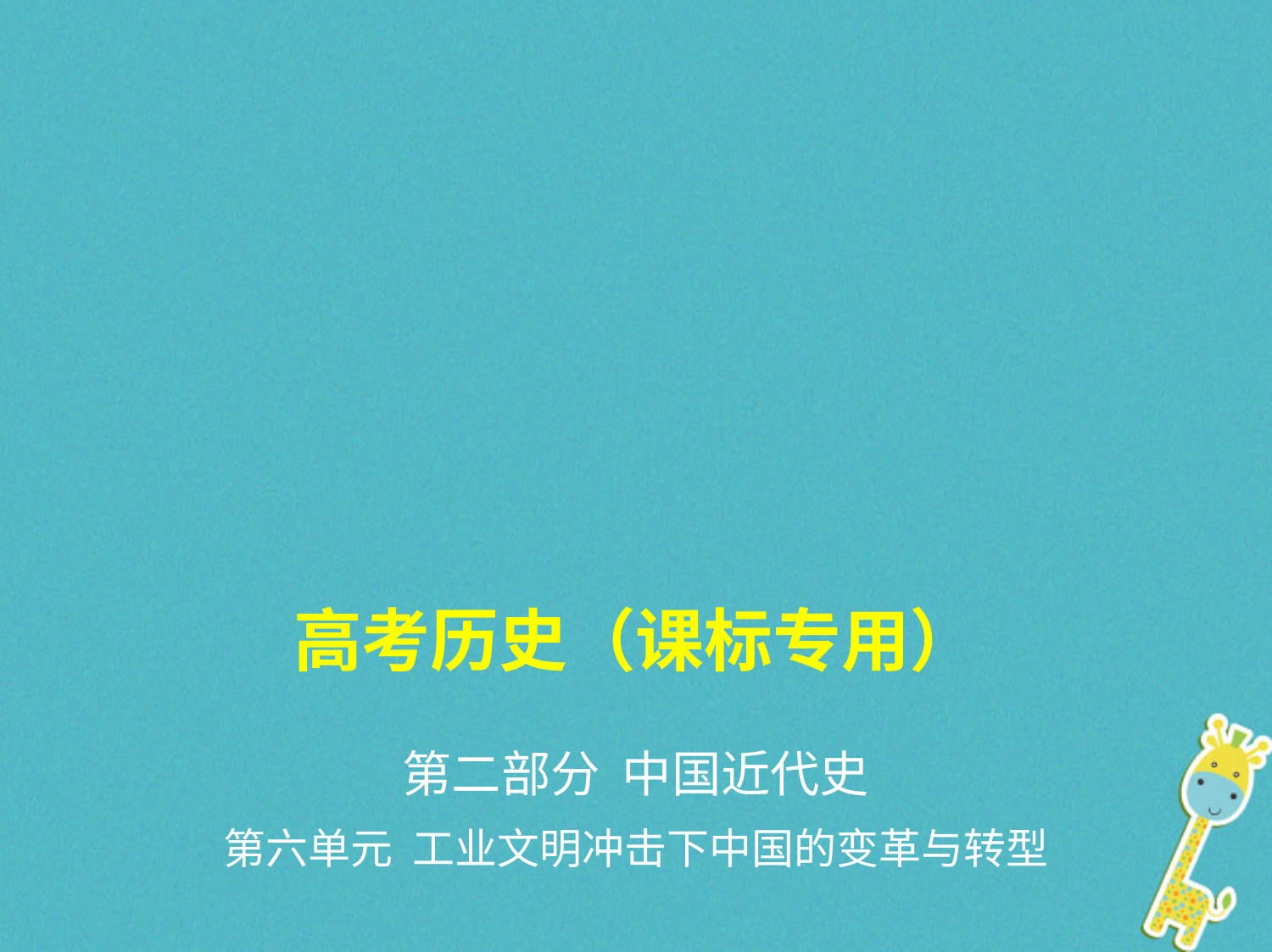

高考历史（课标专用）
第二部分  中国近代史
第六单元  工业文明冲击下中国的变革与转型